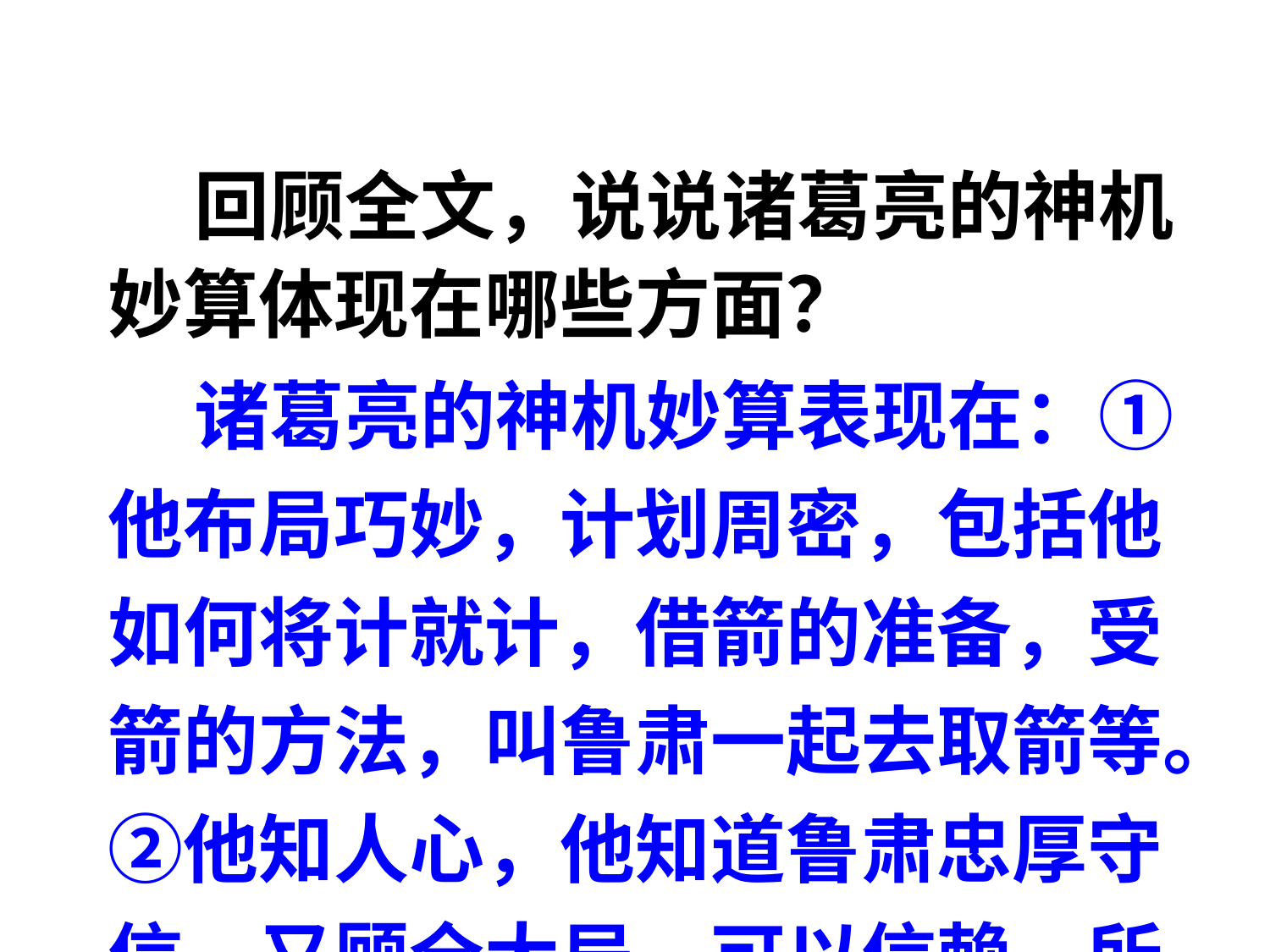

回顾全文，说说诸葛亮的神机妙算体现在哪些方面？
    诸葛亮的神机妙算表现在：①他布局巧妙，计划周密，包括他如何将计就计，借箭的准备，受箭的方法，叫鲁肃一起去取箭等。②他知人心，他知道鲁肃忠厚守信，又顾全大局，可以信赖，所以向他借船；曹操谨慎